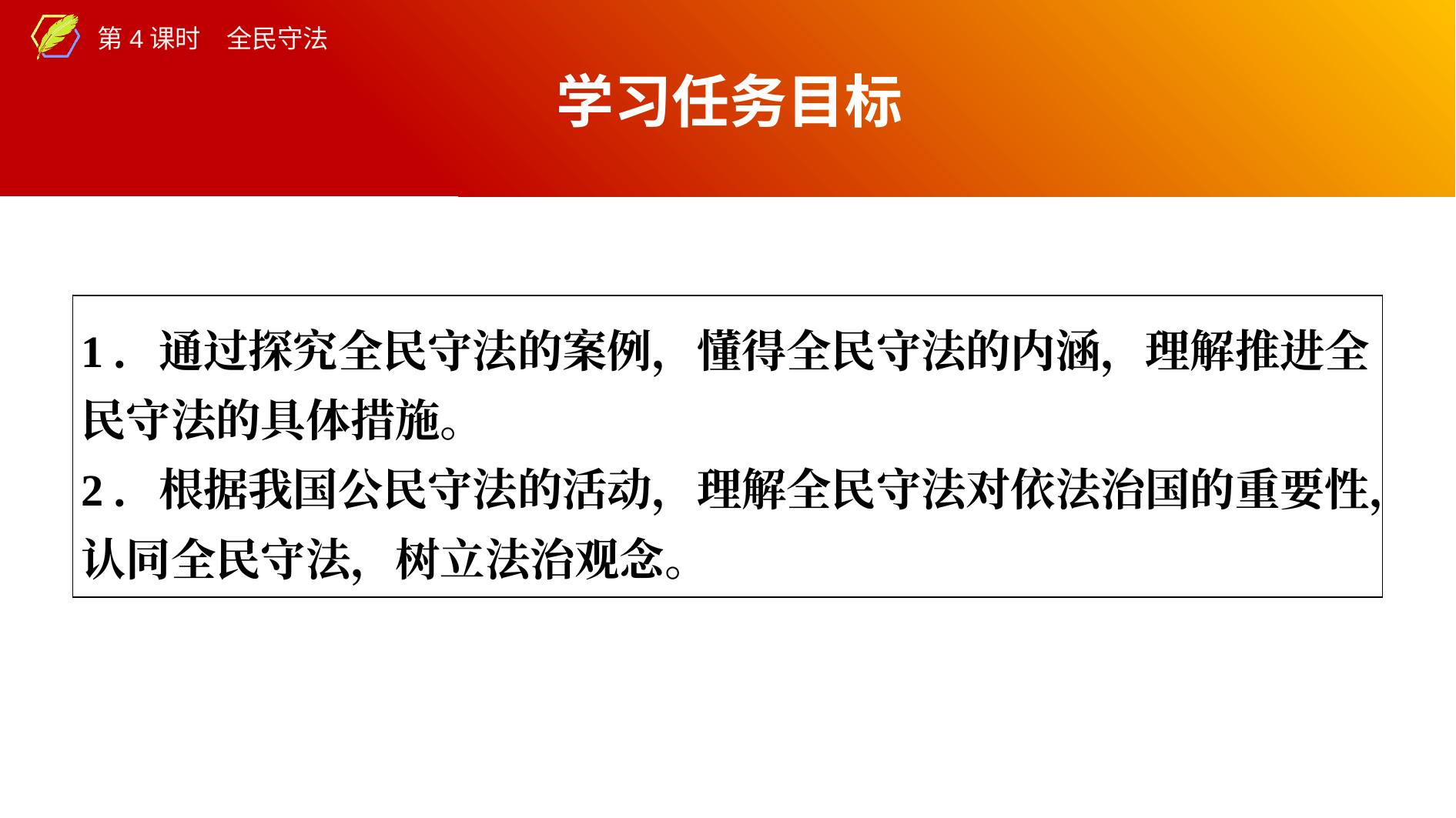

学习任务目标
| 1．通过探究全民守法的案例，懂得全民守法的内涵，理解推进全民守法的具体措施。 2．根据我国公民守法的活动，理解全民守法对依法治国的重要性，认同全民守法，树立法治观念。 |
| --- |